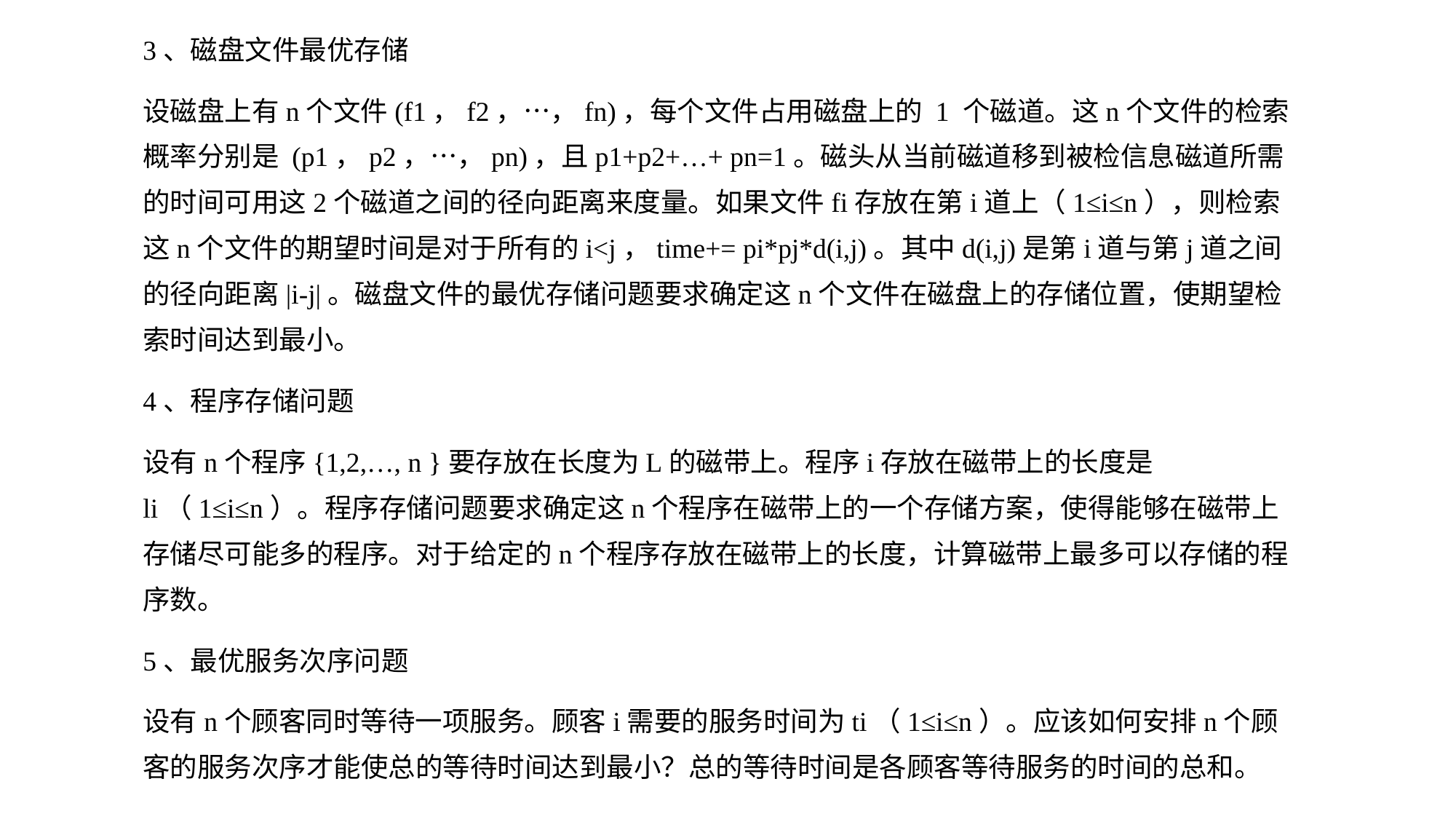

3、磁盘文件最优存储
设磁盘上有n个文件(f1，f2，…，fn)，每个文件占用磁盘上的 1 个磁道。这n个文件的检索概率分别是 (p1，p2，…，pn)，且p1+p2+…+ pn=1。磁头从当前磁道移到被检信息磁道所需的时间可用这2个磁道之间的径向距离来度量。如果文件fi存放在第i道上（1≤i≤n），则检索这n个文件的期望时间是对于所有的i<j，time+= pi*pj*d(i,j)。其中d(i,j)是第i道与第j道之间的径向距离|i-j|。磁盘文件的最优存储问题要求确定这n个文件在磁盘上的存储位置，使期望检索时间达到最小。
4、程序存储问题
设有n个程序{1,2,…, n }要存放在长度为L的磁带上。程序i存放在磁带上的长度是li（1≤i≤n）。程序存储问题要求确定这n个程序在磁带上的一个存储方案，使得能够在磁带上存储尽可能多的程序。对于给定的n个程序存放在磁带上的长度，计算磁带上最多可以存储的程序数。
5、最优服务次序问题
设有n个顾客同时等待一项服务。顾客i需要的服务时间为ti（1≤i≤n）。应该如何安排n个顾客的服务次序才能使总的等待时间达到最小？总的等待时间是各顾客等待服务的时间的总和。